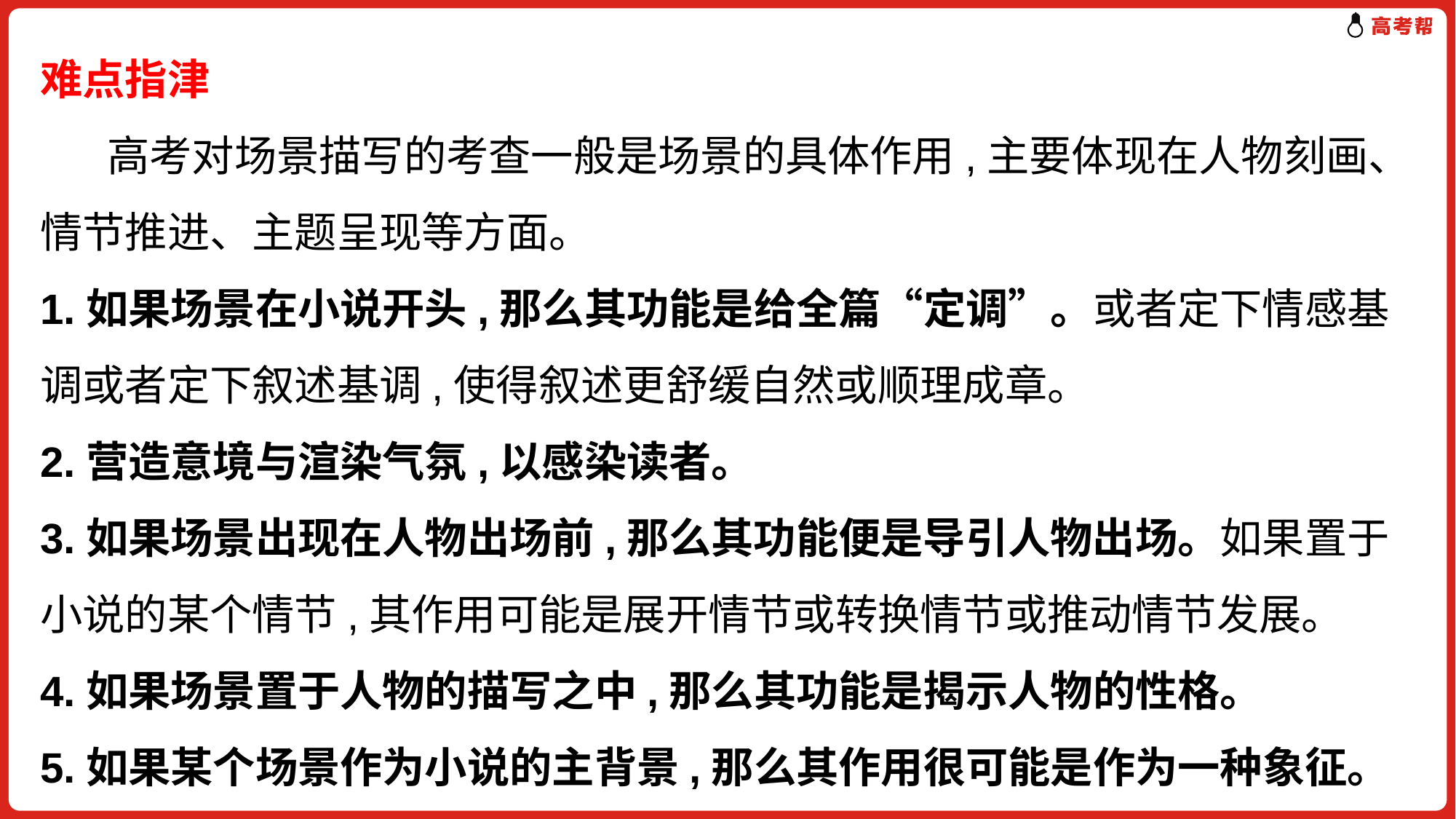

难点指津
      高考对场景描写的考查一般是场景的具体作用,主要体现在人物刻画、情节推进、主题呈现等方面。
1.如果场景在小说开头,那么其功能是给全篇“定调”。或者定下情感基调或者定下叙述基调,使得叙述更舒缓自然或顺理成章。
2.营造意境与渲染气氛,以感染读者。
3.如果场景出现在人物出场前,那么其功能便是导引人物出场。如果置于小说的某个情节,其作用可能是展开情节或转换情节或推动情节发展。
4.如果场景置于人物的描写之中,那么其功能是揭示人物的性格。
5.如果某个场景作为小说的主背景,那么其作用很可能是作为一种象征。